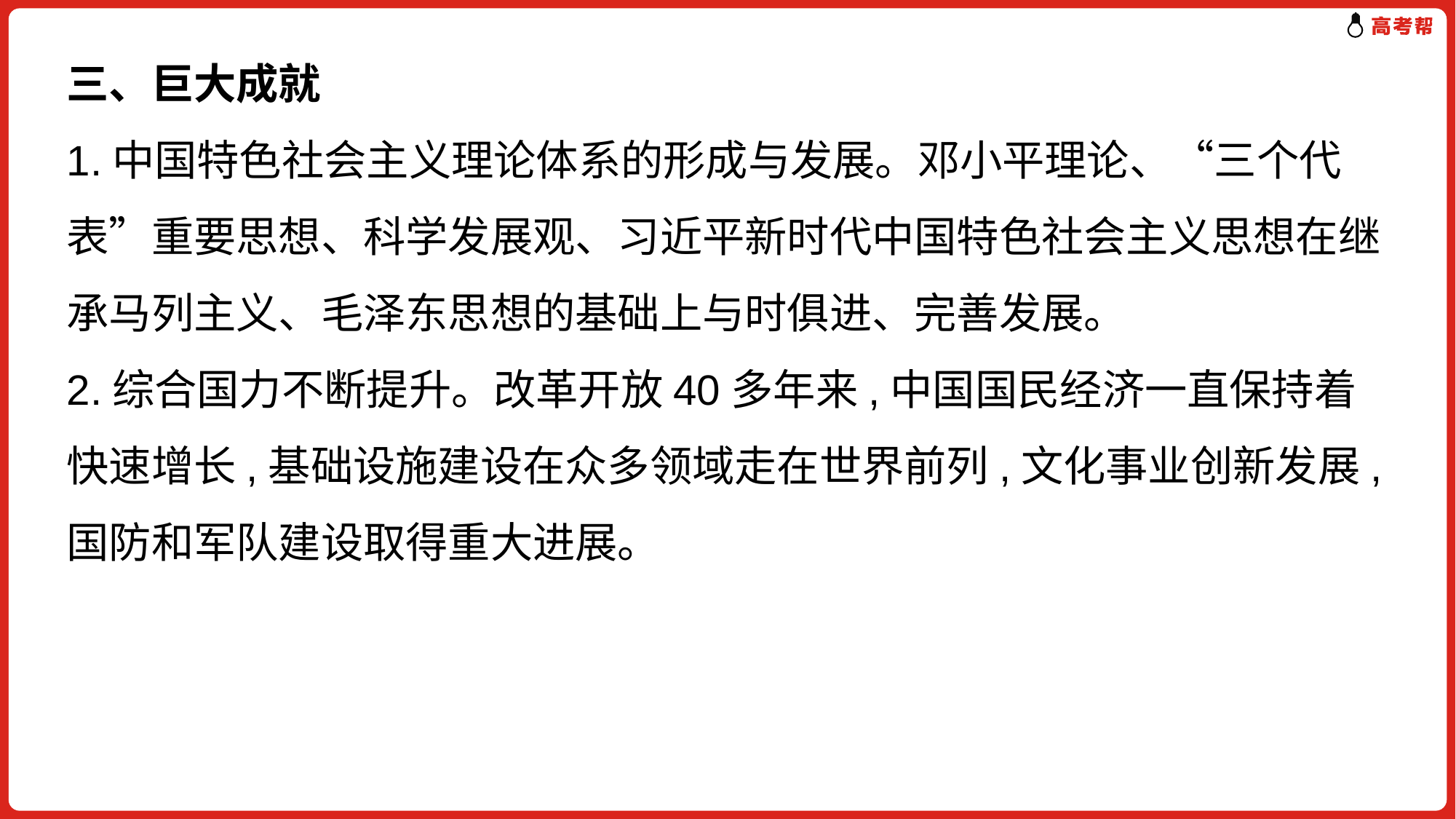

三、巨大成就
1.中国特色社会主义理论体系的形成与发展。邓小平理论、“三个代表”重要思想、科学发展观、习近平新时代中国特色社会主义思想在继承马列主义、毛泽东思想的基础上与时俱进、完善发展。
2.综合国力不断提升。改革开放40多年来,中国国民经济一直保持着快速增长,基础设施建设在众多领域走在世界前列,文化事业创新发展,国防和军队建设取得重大进展。